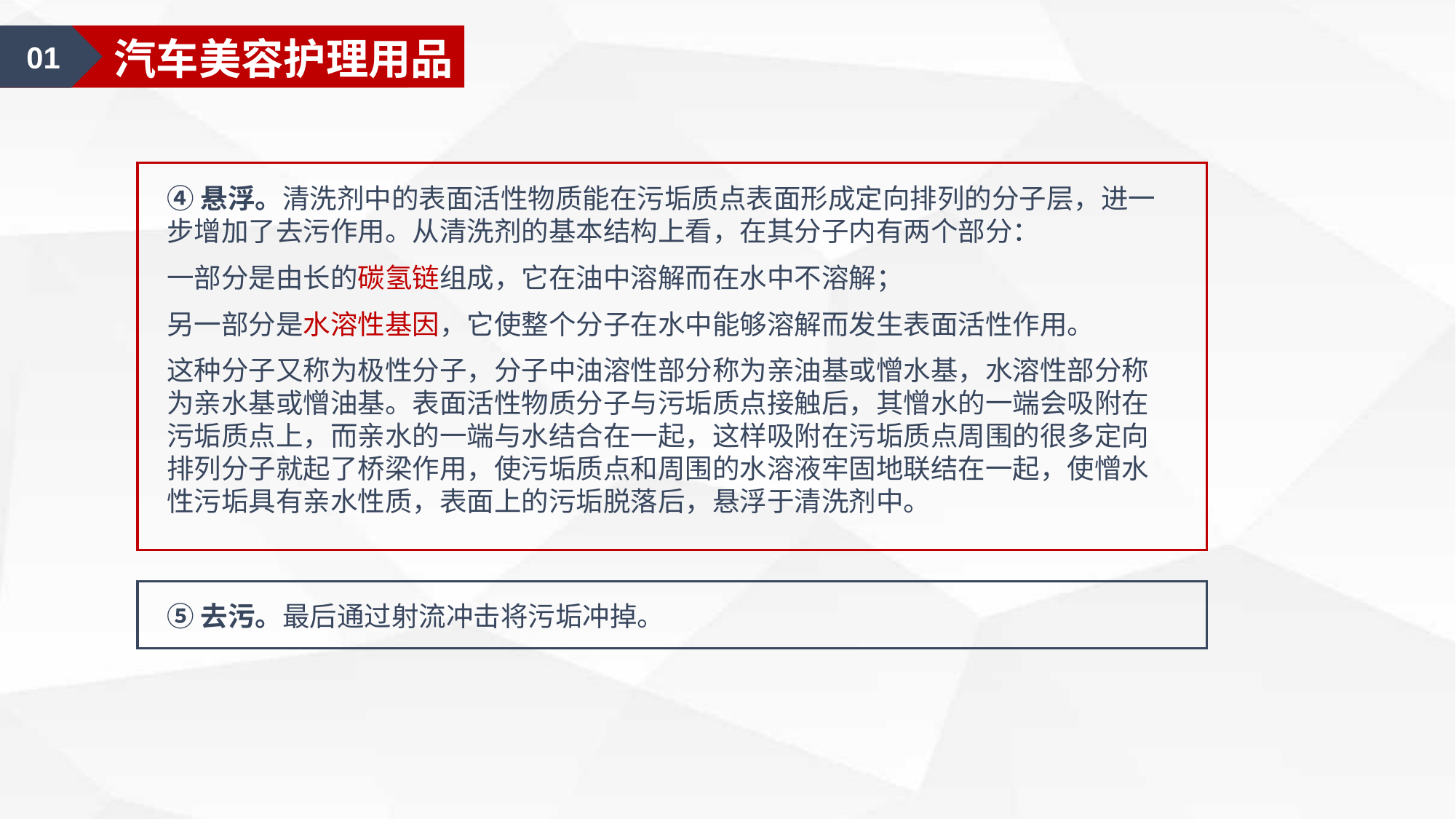

01
汽车美容认知

01
汽车美容护理用品

④悬浮。清洗剂中的表面活性物质能在污垢质点表面形成定向排列的分子层，进一步增加了去污作用。从清洗剂的基本结构上看，在其分子内有两个部分：
一部分是由长的碳氢链组成，它在油中溶解而在水中不溶解；
另一部分是水溶性基因，它使整个分子在水中能够溶解而发生表面活性作用。
这种分子又称为极性分子，分子中油溶性部分称为亲油基或憎水基，水溶性部分称为亲水基或憎油基。表面活性物质分子与污垢质点接触后，其憎水的一端会吸附在污垢质点上，而亲水的一端与水结合在一起，这样吸附在污垢质点周围的很多定向排列分子就起了桥梁作用，使污垢质点和周围的水溶液牢固地联结在一起，使憎水性污垢具有亲水性质，表面上的污垢脱落后，悬浮于清洗剂中。

⑤去污。最后通过射流冲击将污垢冲掉。